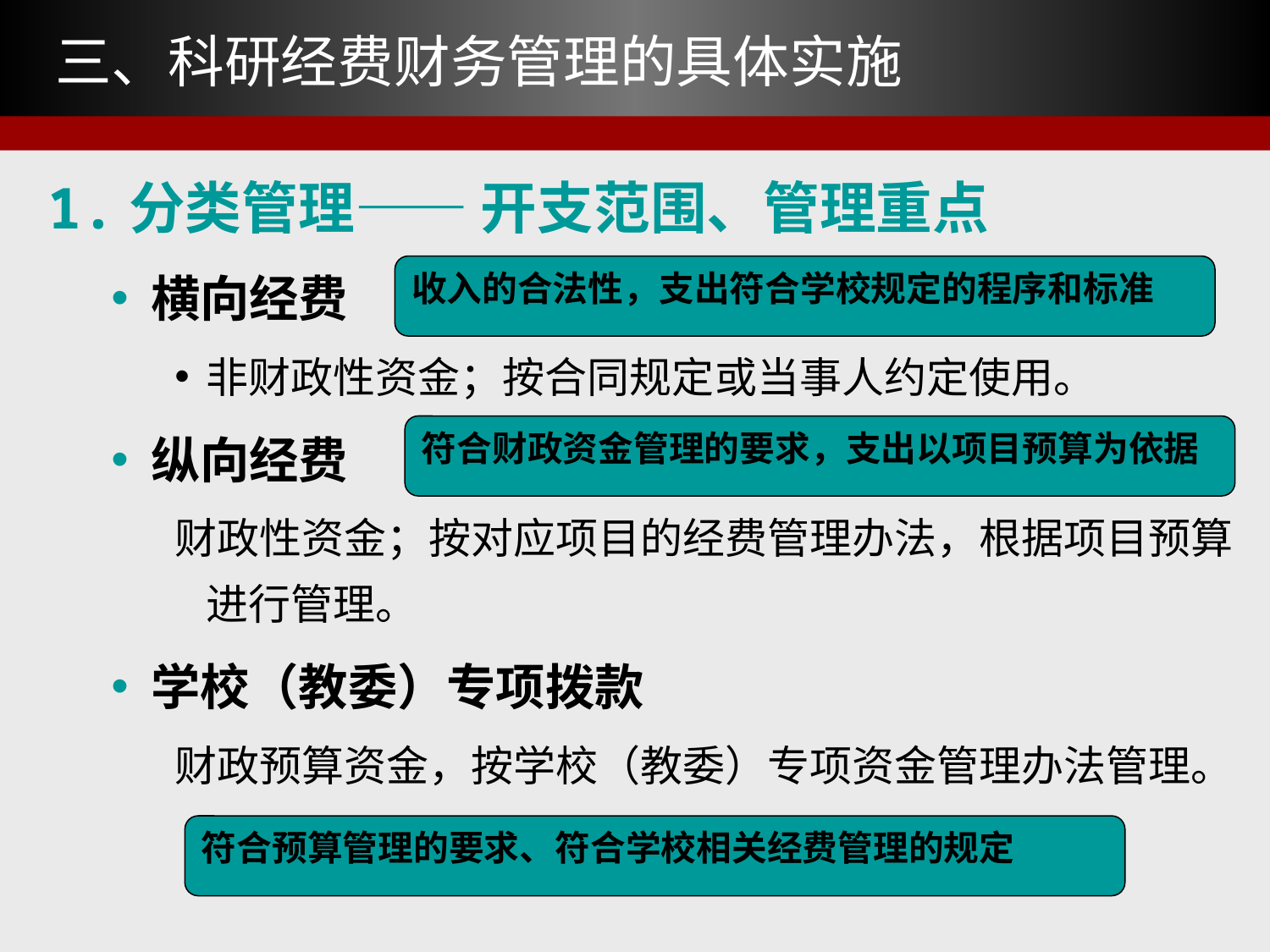

# 三、科研经费财务管理的具体实施
1.分类管理—— 开支范围、管理重点
横向经费
非财政性资金；按合同规定或当事人约定使用。
纵向经费
财政性资金；按对应项目的经费管理办法，根据项目预算进行管理。
学校（教委）专项拨款
财政预算资金，按学校（教委）专项资金管理办法管理。

收入的合法性，支出符合学校规定的程序和标准
符合财政资金管理的要求，支出以项目预算为依据
符合预算管理的要求、符合学校相关经费管理的规定